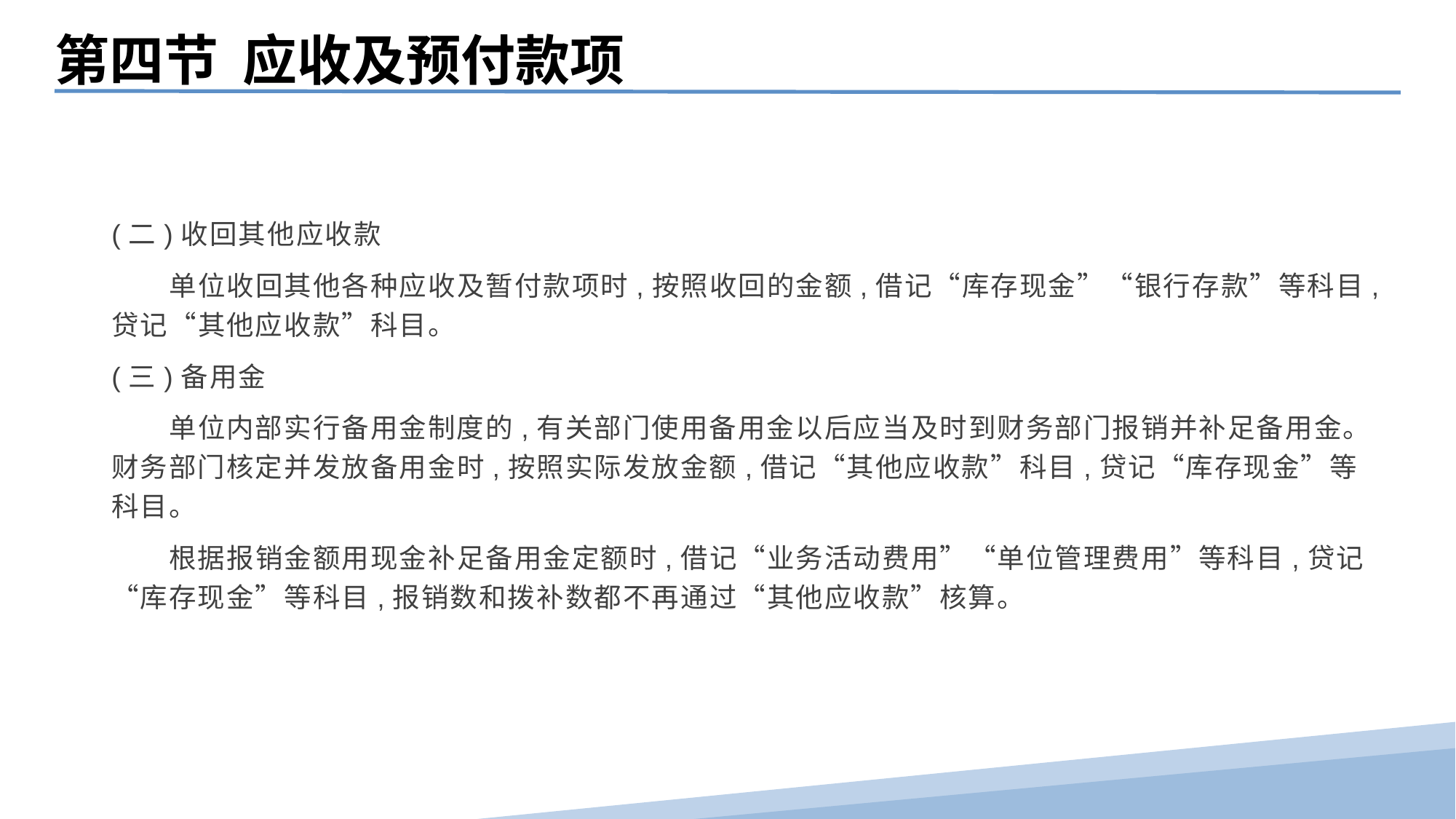

第四节  应收及预付款项
(二)收回其他应收款
　　单位收回其他各种应收及暂付款项时,按照收回的金额,借记“库存现金”“银行存款”等科目,贷记“其他应收款”科目。
(三)备用金
　　单位内部实行备用金制度的,有关部门使用备用金以后应当及时到财务部门报销并补足备用金。财务部门核定并发放备用金时,按照实际发放金额,借记“其他应收款”科目,贷记“库存现金”等科目。
　　根据报销金额用现金补足备用金定额时,借记“业务活动费用”“单位管理费用”等科目,贷记“库存现金”等科目,报销数和拨补数都不再通过“其他应收款”核算。